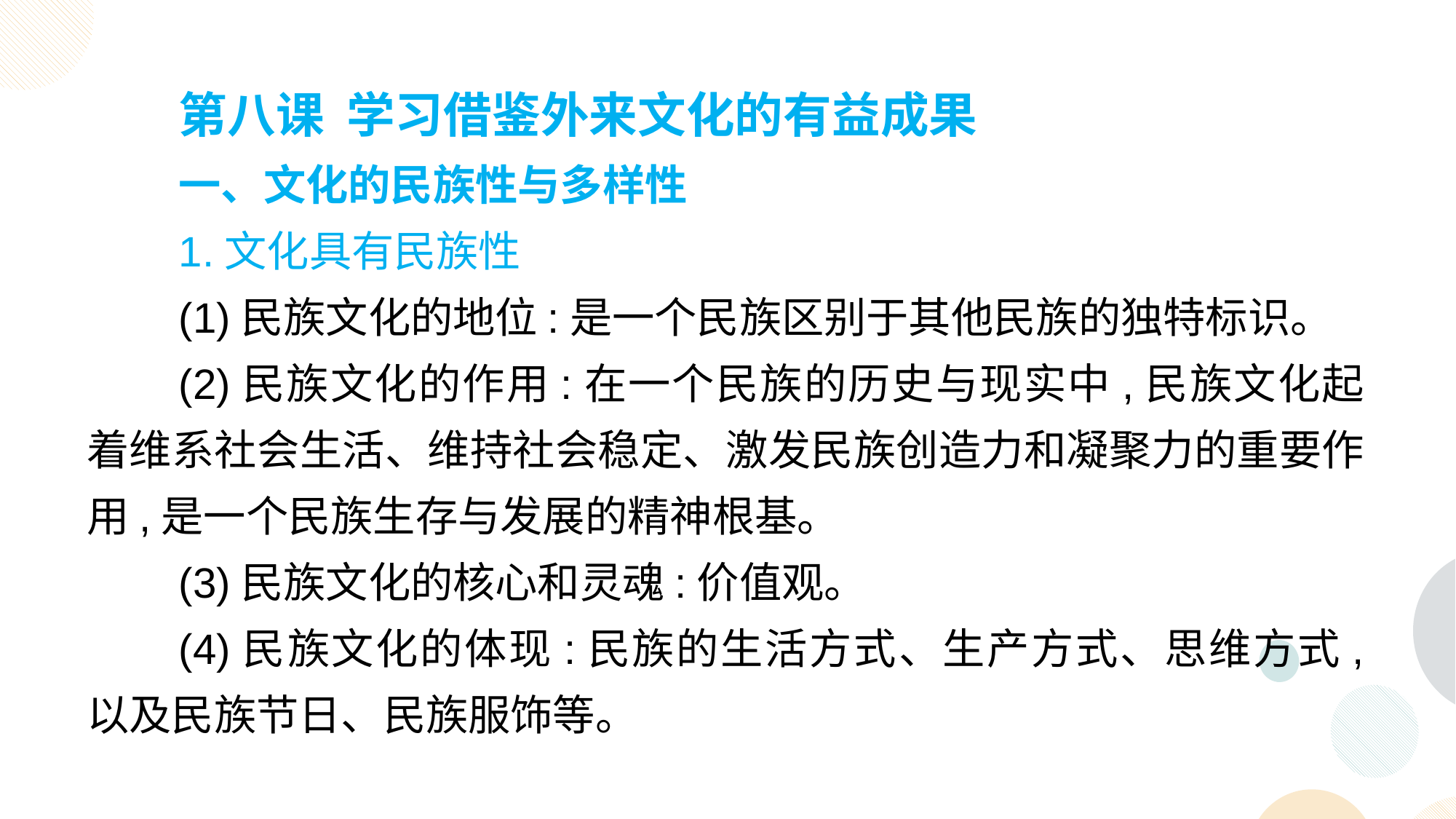

第八课  学习借鉴外来文化的有益成果
一、文化的民族性与多样性
1.文化具有民族性
(1)民族文化的地位:是一个民族区别于其他民族的独特标识。
(2)民族文化的作用:在一个民族的历史与现实中,民族文化起着维系社会生活、维持社会稳定、激发民族创造力和凝聚力的重要作用,是一个民族生存与发展的精神根基。
(3)民族文化的核心和灵魂:价值观。
(4)民族文化的体现:民族的生活方式、生产方式、思维方式, 以及民族节日、民族服饰等。